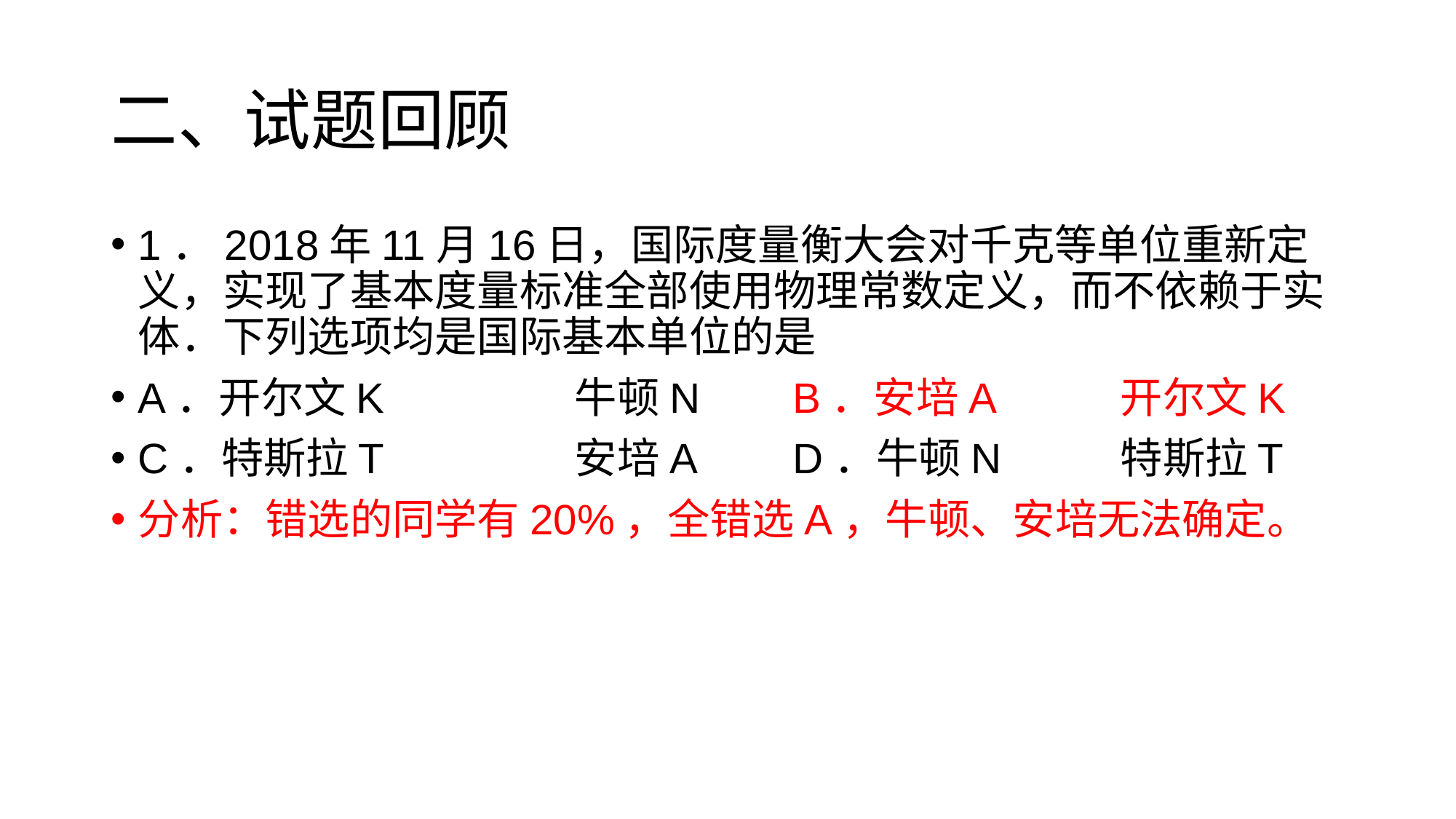

# 二、试题回顾
1．2018年11月16日，国际度量衡大会对千克等单位重新定义，实现了基本度量标准全部使用物理常数定义，而不依赖于实体．下列选项均是国际基本单位的是
A．开尔文K		牛顿N	B．安培A		开尔文K
C．特斯拉T		安培A	D．牛顿N		特斯拉T
分析：错选的同学有20%，全错选A，牛顿、安培无法确定。